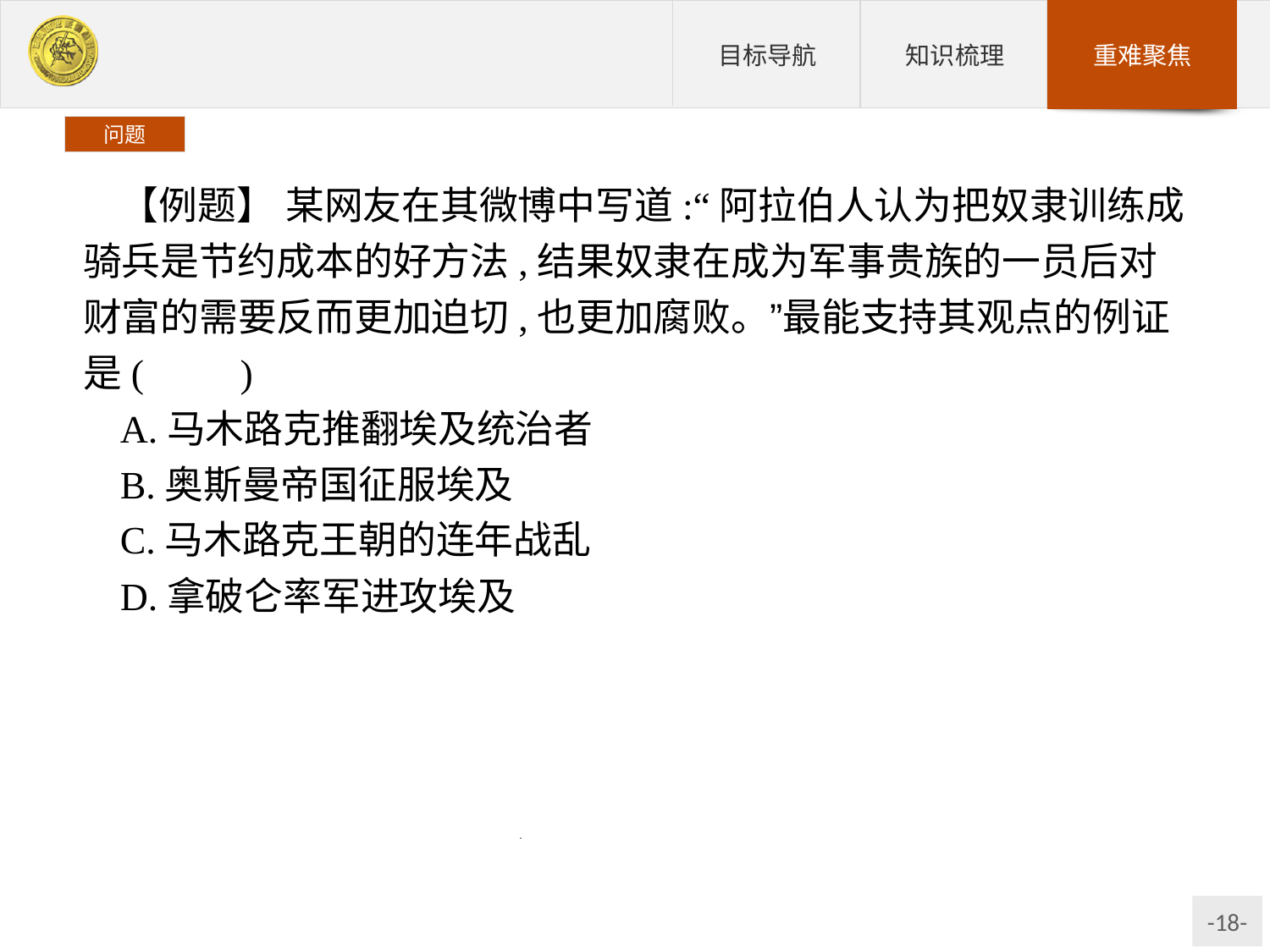

问题
【例题】 某网友在其微博中写道:“阿拉伯人认为把奴隶训练成骑兵是节约成本的好方法,结果奴隶在成为军事贵族的一员后对财富的需要反而更加迫切,也更加腐败。”最能支持其观点的例证是(　　)
A.马木路克推翻埃及统治者
B.奥斯曼帝国征服埃及
C.马木路克王朝的连年战乱
D.拿破仑率军进攻埃及
解析:阿拉伯人把奴隶训练成军队,指的是马木路克组成的军队,由此可排除B、D两项。马木路克统治埃及期间,为了各自集团的利益,他们经常进行仇杀、凶斗活动,恣意屠戮百姓,劫掠民财,导致社会动荡不安。因此,C项是符合题目要求的正确答案。
答案:C